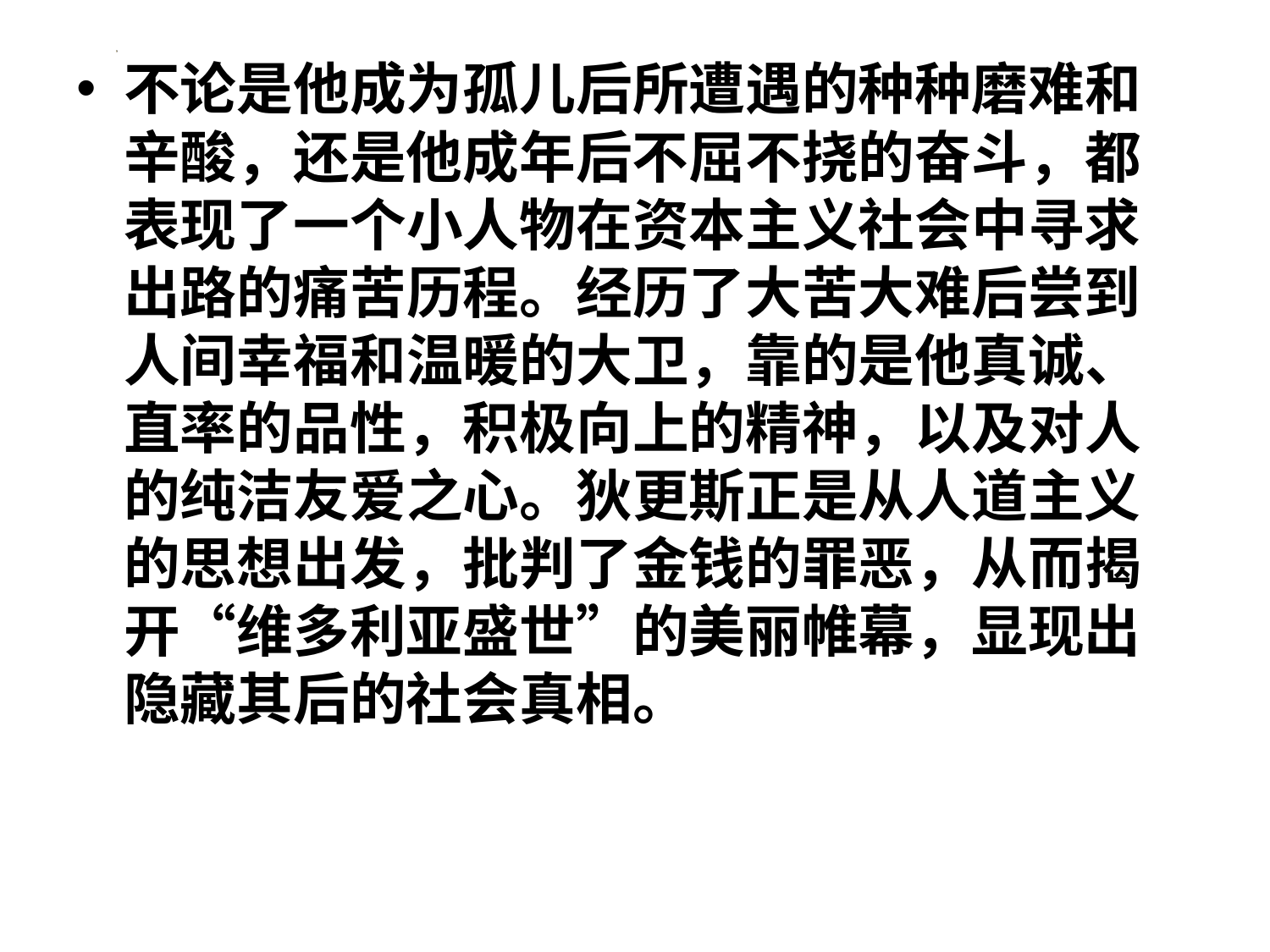

不论是他成为孤儿后所遭遇的种种磨难和辛酸，还是他成年后不屈不挠的奋斗，都表现了一个小人物在资本主义社会中寻求出路的痛苦历程。经历了大苦大难后尝到人间幸福和温暖的大卫，靠的是他真诚、直率的品性，积极向上的精神，以及对人的纯洁友爱之心。狄更斯正是从人道主义的思想出发，批判了金钱的罪恶，从而揭开“维多利亚盛世”的美丽帷幕，显现出隐藏其后的社会真相。